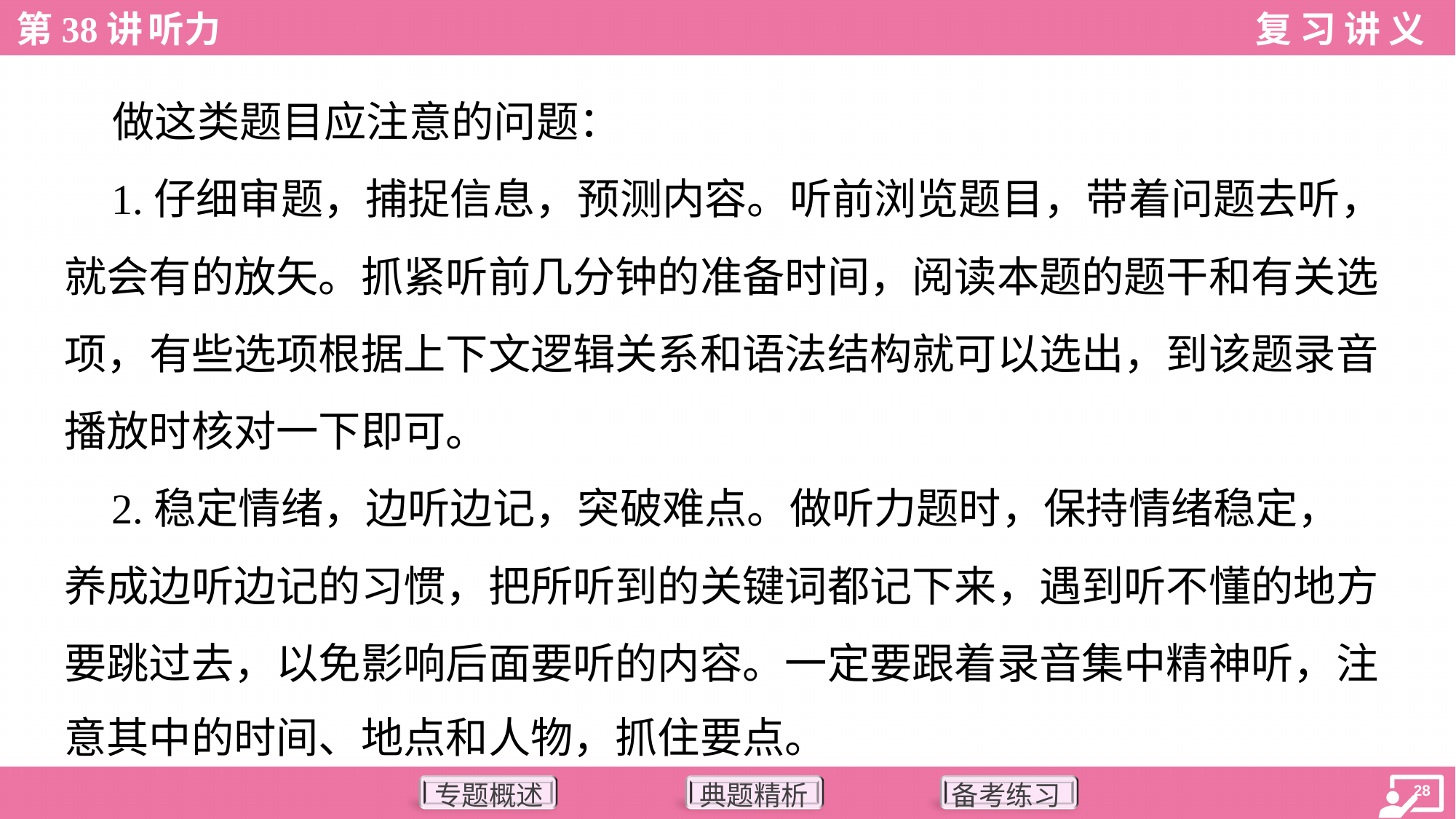

做这类题目应注意的问题：
    1.仔细审题，捕捉信息，预测内容。听前浏览题目，带着问题去听，
就会有的放矢。抓紧听前几分钟的准备时间，阅读本题的题干和有关选
项，有些选项根据上下文逻辑关系和语法结构就可以选出，到该题录音
播放时核对一下即可。
    2.稳定情绪，边听边记，突破难点。做听力题时，保持情绪稳定，
养成边听边记的习惯，把所听到的关键词都记下来，遇到听不懂的地方
要跳过去，以免影响后面要听的内容。一定要跟着录音集中精神听，注
意其中的时间、地点和人物，抓住要点。